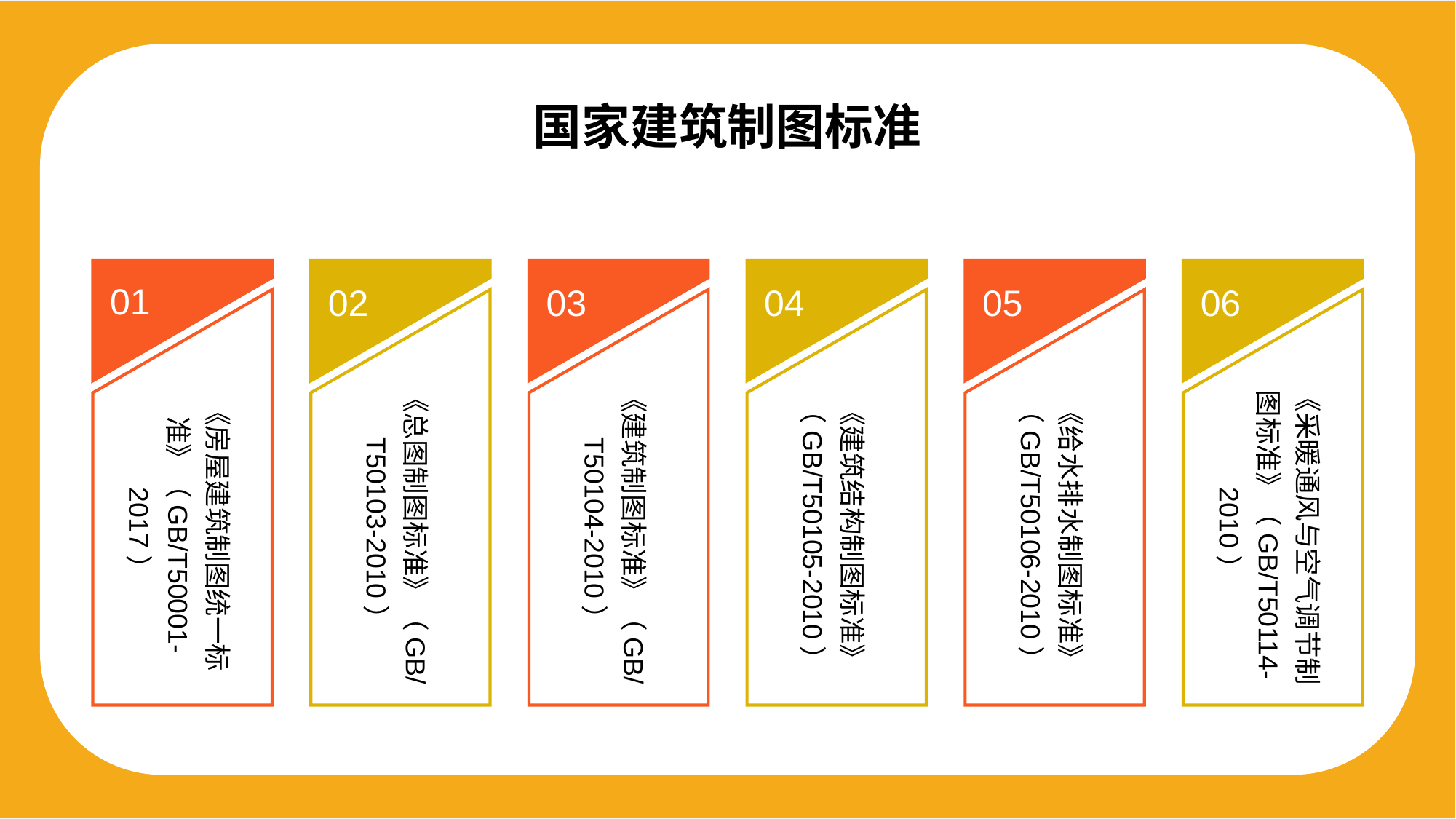

国家建筑制图标准
01
02
03
04
05
06
《房屋建筑制图统一标准》（GB/T50001-2017）
《总图制图标准》（GB/T50103-2010）
《建筑制图标准》（GB/T50104-2010）
《建筑结构制图标准》（GB/T50105-2010）
《给水排水制图标准》（GB/T50106-2010）
《采暖通风与空气调节制图标准》（GB/T50114-2010）